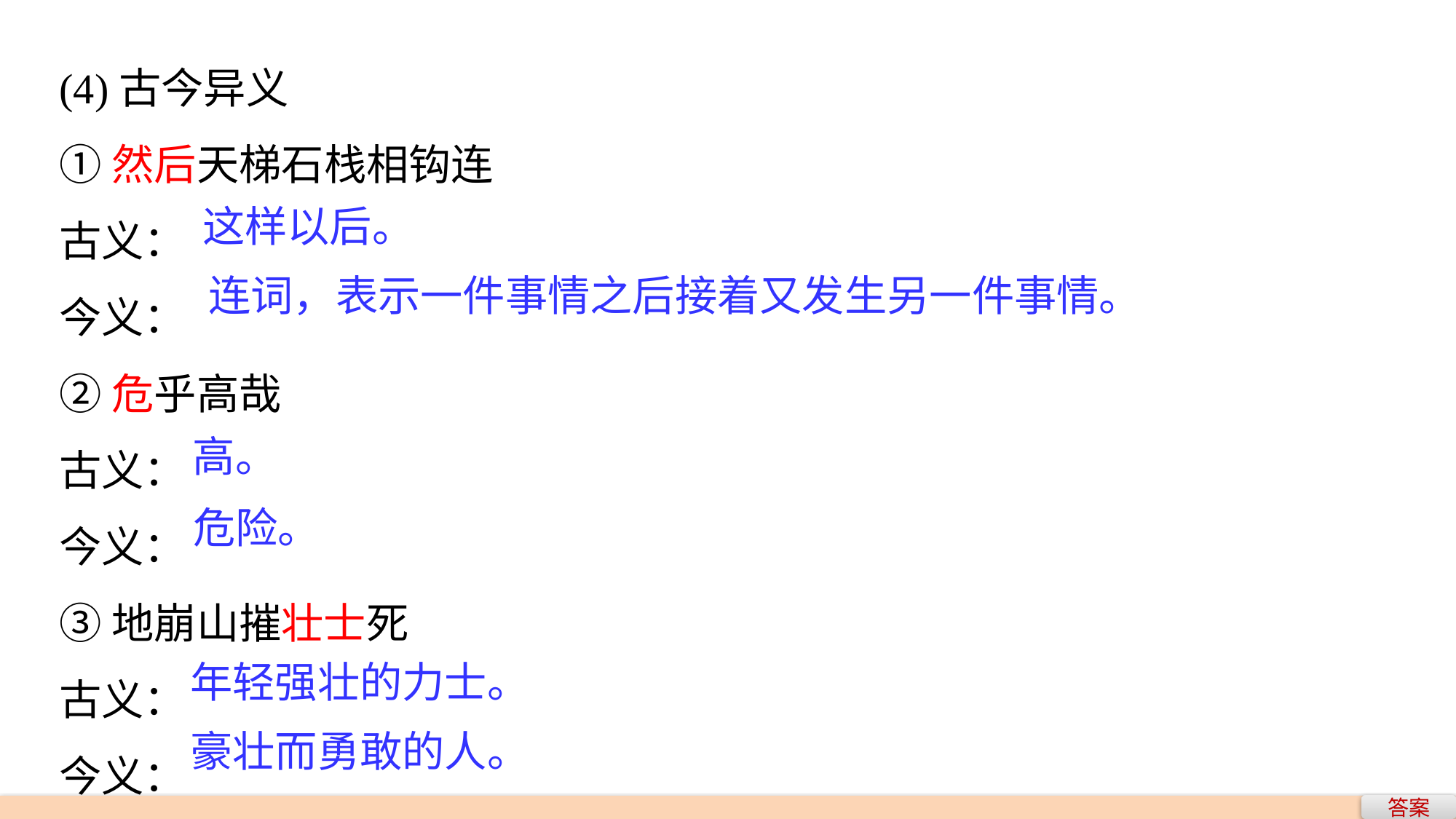

(4)古今异义
①然后天梯石栈相钩连
古义：
今义：
②危乎高哉
古义：
今义：
③地崩山摧壮士死
古义：
今义：
这样以后。
连词，表示一件事情之后接着又发生另一件事情。
高。
危险。
年轻强壮的力士。
豪壮而勇敢的人。
答案